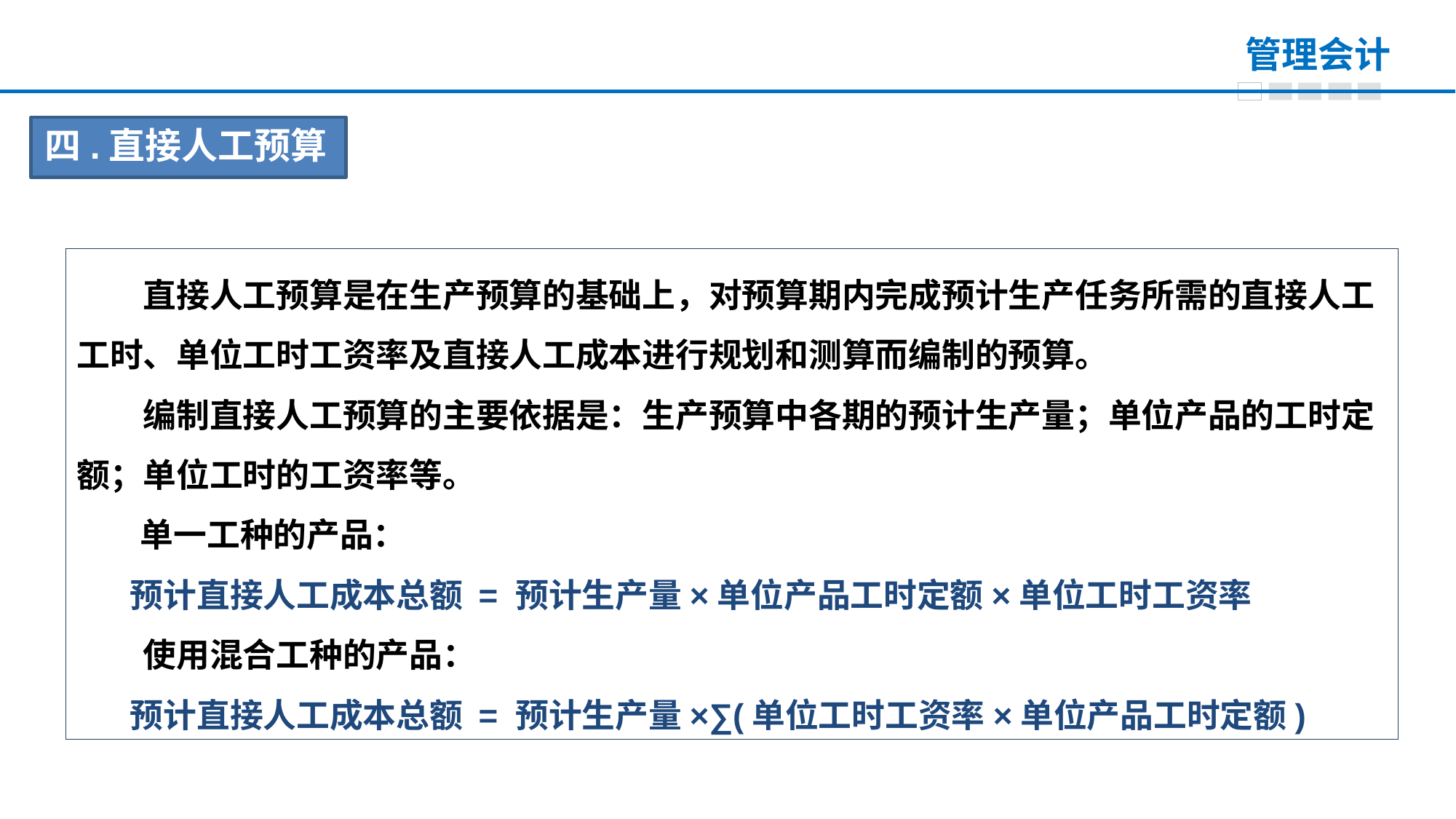

四.直接人工预算

　　直接人工预算是在生产预算的基础上，对预算期内完成预计生产任务所需的直接人工工时、单位工时工资率及直接人工成本进行规划和测算而编制的预算。
　　编制直接人工预算的主要依据是：生产预算中各期的预计生产量；单位产品的工时定额；单位工时的工资率等。
    　单一工种的产品：
       预计直接人工成本总额 = 预计生产量×单位产品工时定额×单位工时工资率
　　使用混合工种的产品：
       预计直接人工成本总额 = 预计生产量×∑(单位工时工资率×单位产品工时定额)